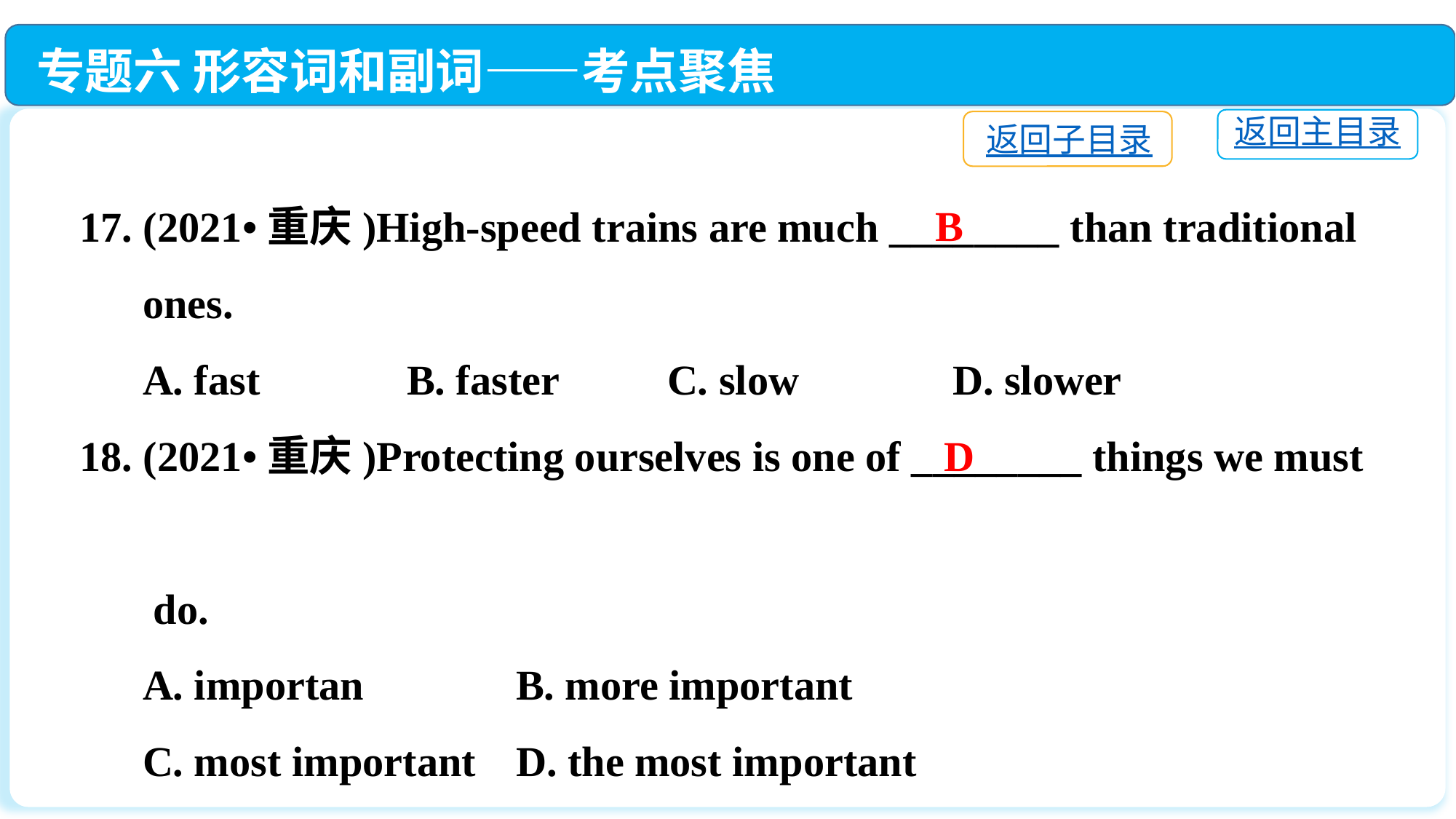

专题六 形容词和副词——考点聚焦

返回主目录

返回子目录
17. (2021•重庆)High-speed trains are much ________ than traditional
      ones.
      A. fast		B. faster	    C. slow		D. slower
18. (2021•重庆)Protecting ourselves is one of ________ things we must
       do.
      A. importan		B. more important
      C. most important	D. the most important
B
D